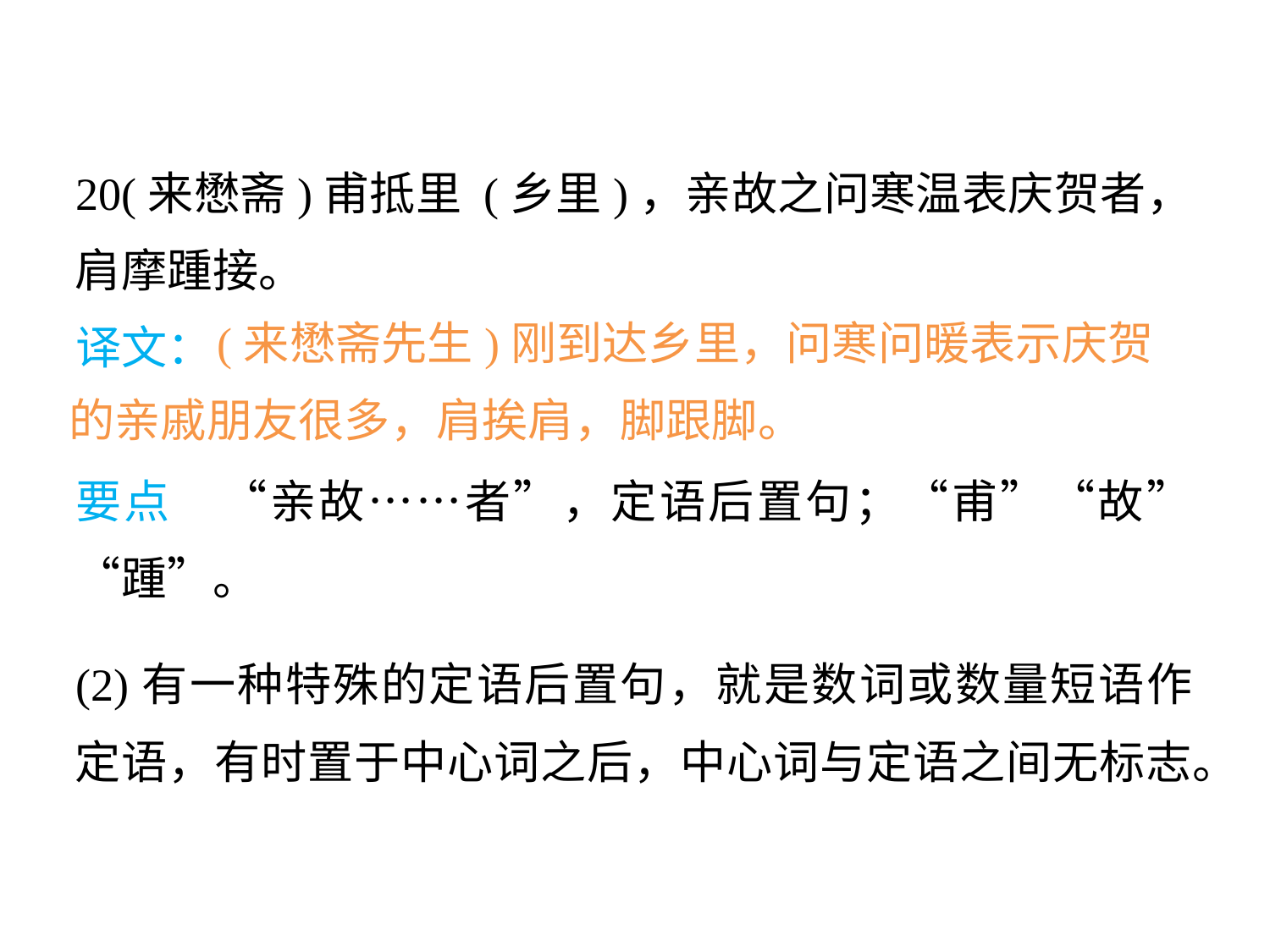

20(来懋斋)甫抵里 (乡里)，亲故之问寒温表庆贺者，肩摩踵接。
译文：

要点　“亲故……者”，定语后置句；“甫”“故”“踵”。

(2)有一种特殊的定语后置句，就是数词或数量短语作定语，有时置于中心词之后，中心词与定语之间无标志。
             (来懋斋先生)刚到达乡里，问寒问暖表示庆贺的亲戚朋友很多，肩挨肩，脚跟脚。